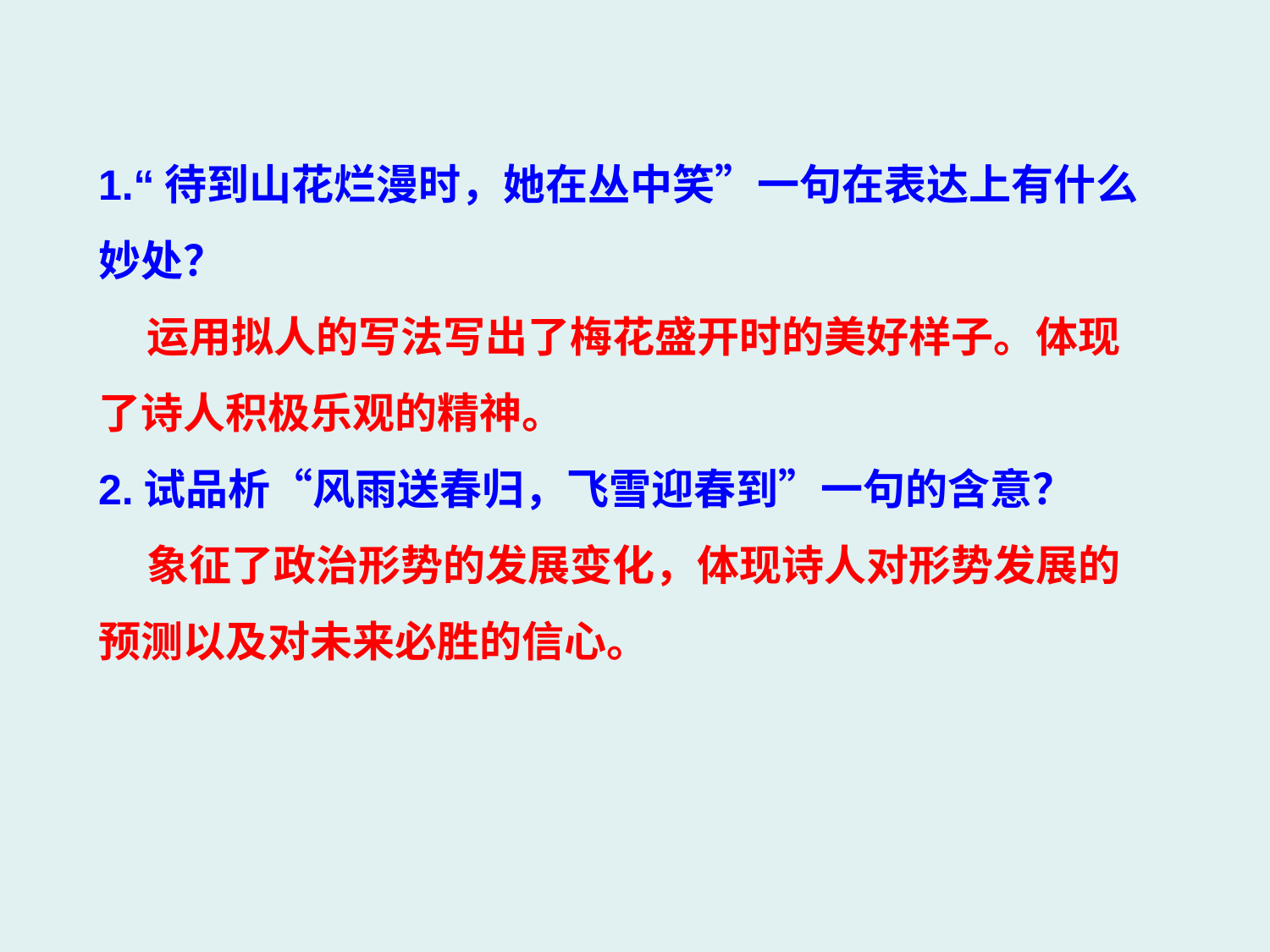

1.“待到山花烂漫时，她在丛中笑”一句在表达上有什么妙处？
    运用拟人的写法写出了梅花盛开时的美好样子。体现了诗人积极乐观的精神。
2.试品析“风雨送春归，飞雪迎春到”一句的含意？
    象征了政治形势的发展变化，体现诗人对形势发展的预测以及对未来必胜的信心。